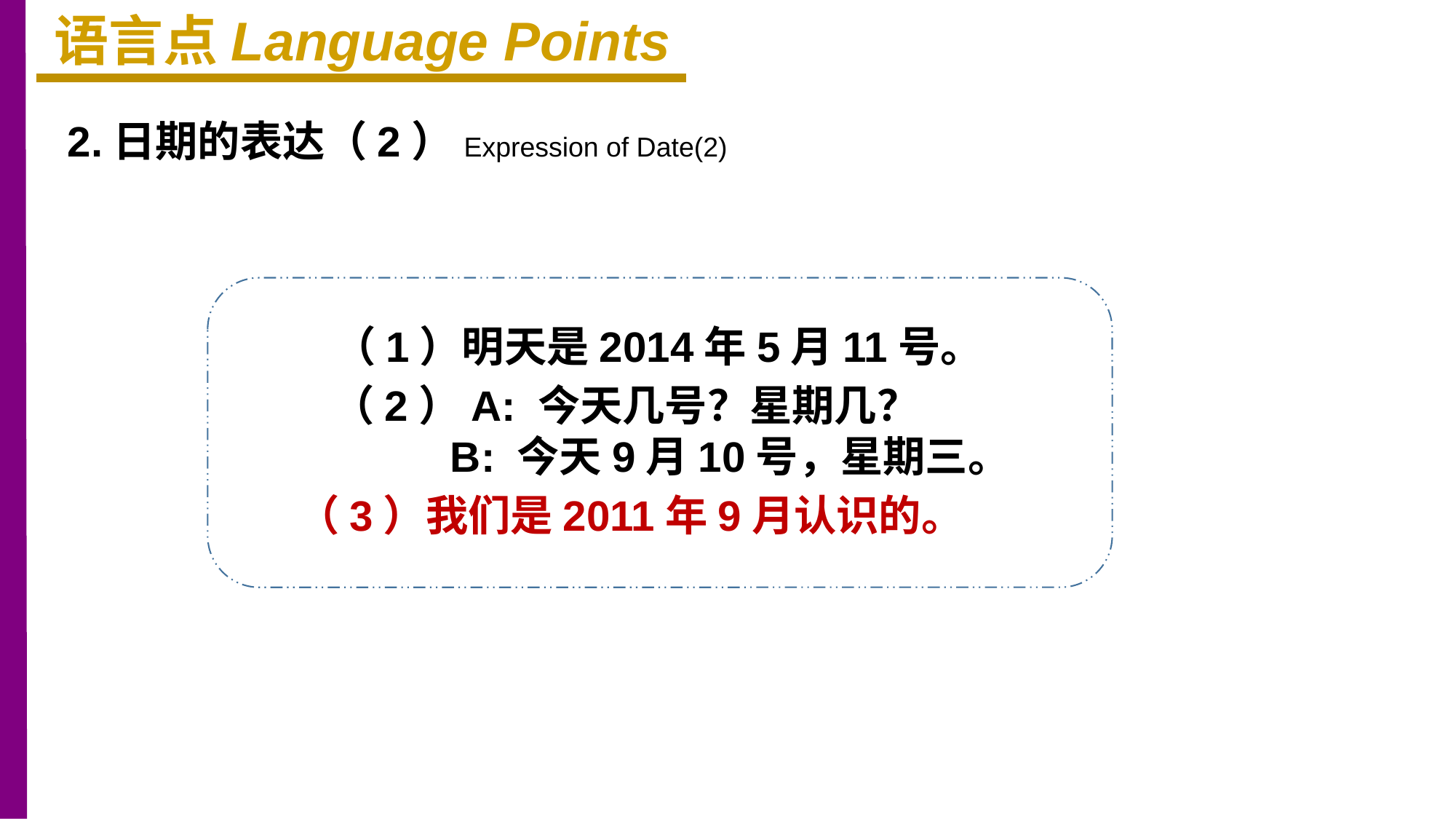

语言点Language Points
2.日期的表达（2）Expression of Date(2)

（1）明天是2014年5月11号。
（2）A: 今天几号？星期几？
          B: 今天9月10号，星期三。
（3）我们是2011年9月认识的。